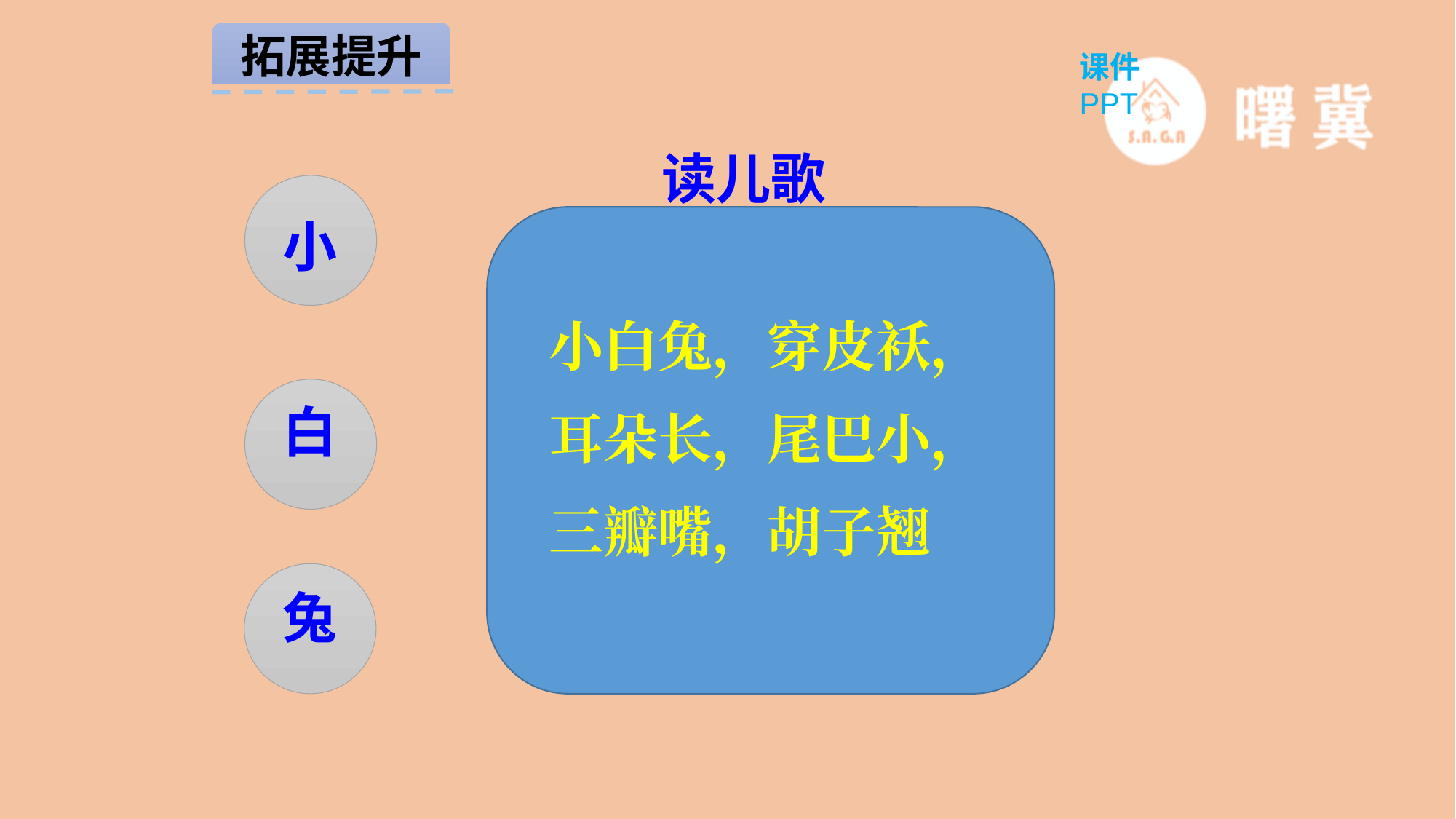

拓展提升
课件PPT
读儿歌

小

白

兔

小白兔，穿皮袄，
耳朵长，尾巴小，
三瓣嘴，胡子翘